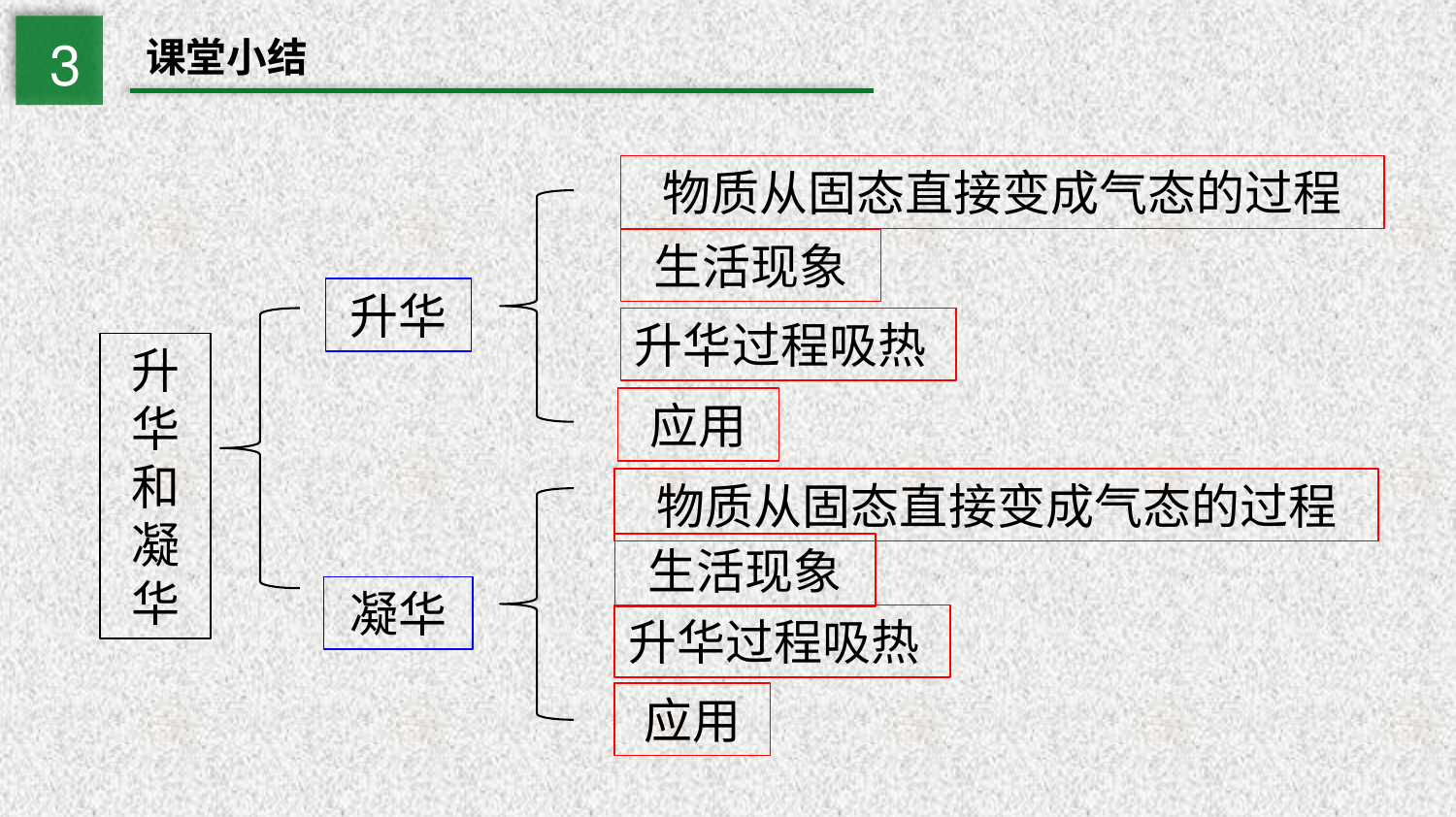

3
课堂小结
物质从固态直接变成气态的过程

生活现象
升华

升华过程吸热
升华和凝华
应用
物质从固态直接变成气态的过程

生活现象
凝华
升华过程吸热
应用